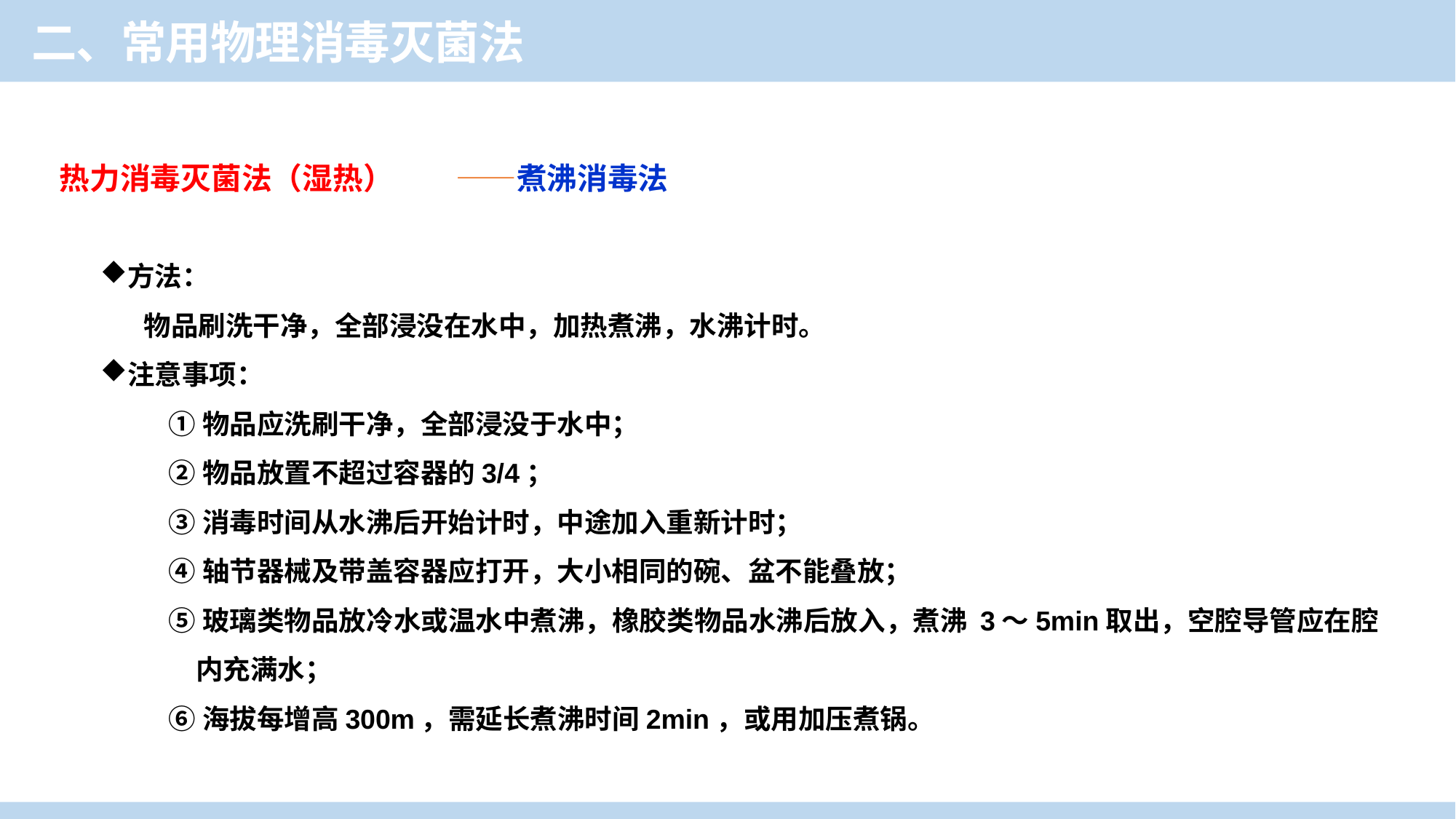

二、常用物理消毒灭菌法
热力消毒灭菌法（湿热）         ——煮沸消毒法
方法：
      物品刷洗干净，全部浸没在水中，加热煮沸，水沸计时。
注意事项：
①物品应洗刷干净，全部浸没于水中；
②物品放置不超过容器的3/4；
③消毒时间从水沸后开始计时，中途加入重新计时；
④轴节器械及带盖容器应打开，大小相同的碗、盆不能叠放；
⑤玻璃类物品放冷水或温水中煮沸，橡胶类物品水沸后放入，煮沸 3～5min取出，空腔导管应在腔内充满水；
⑥海拔每增高300m，需延长煮沸时间2min，或用加压煮锅。